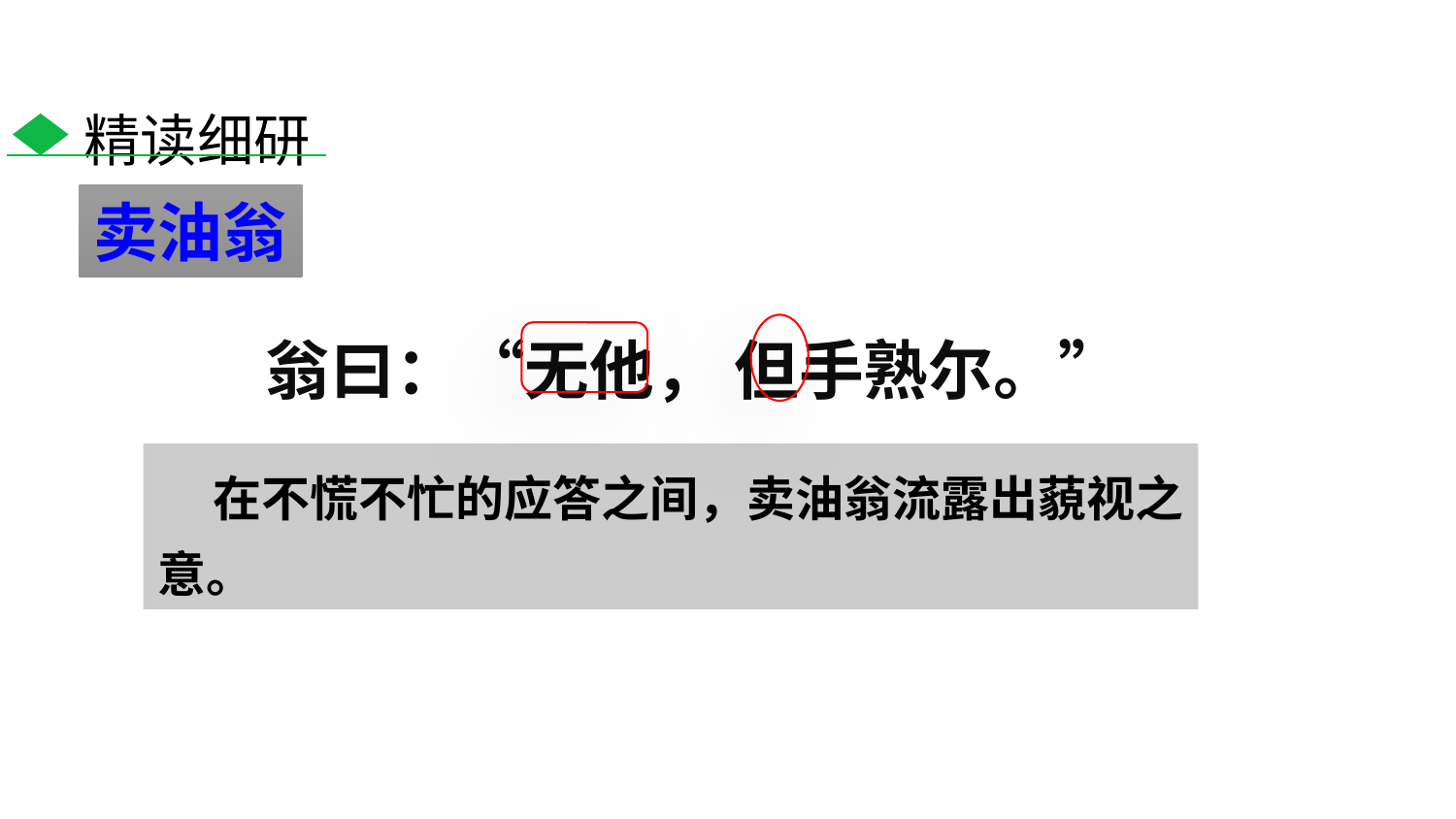

精读细研

卖油翁

翁曰：“无他， 但手熟尔。”

    在不慌不忙的应答之间，卖油翁流露出藐视之意。